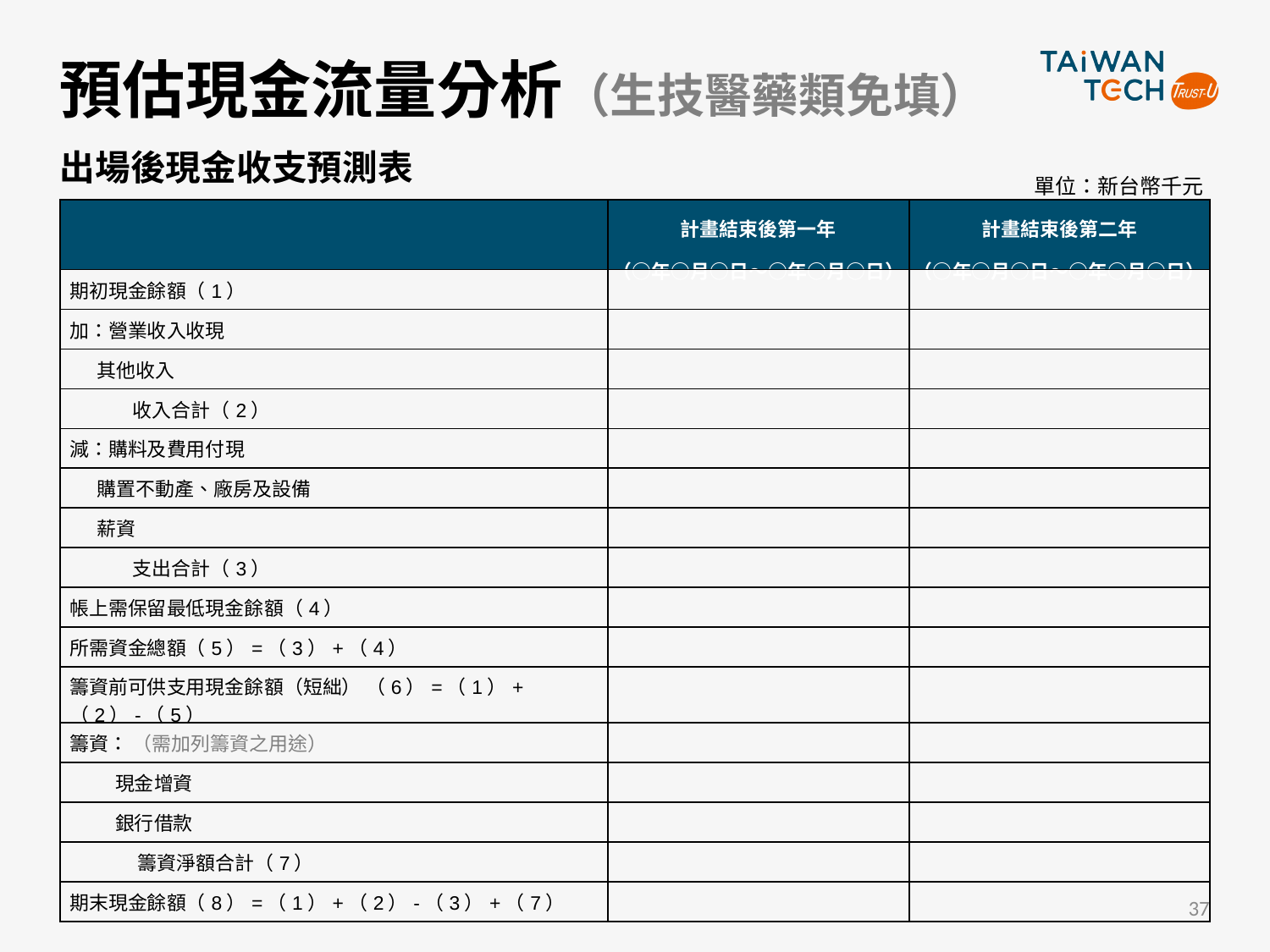

# 預估現金流量分析（生技醫藥類免填）
出場後現金收支預測表
單位：新台幣千元
|  | 計畫結束後第一年 （○年○月○日～○年○月○日） | 計畫結束後第二年 （○年○月○日～○年○月○日） |
| --- | --- | --- |
| 期初現金餘額（1） |  |  |
| 加：營業收入收現 |  |  |
| 其他收入 |  |  |
| 收入合計（2） |  |  |
| 減：購料及費用付現 |  |  |
| 購置不動產、廠房及設備 |  |  |
| 薪資 |  |  |
| 支出合計（3） |  |  |
| 帳上需保留最低現金餘額（4） |  |  |
| 所需資金總額（5）=（3）+（4） |  |  |
| 籌資前可供支用現金餘額（短絀） （6）=（1）+（2）-（5） |  |  |
| 籌資： （需加列籌資之用途） |  |  |
| 現金增資 |  |  |
| 銀行借款 |  |  |
| 籌資淨額合計（7） |  |  |
| 期末現金餘額（8）=（1）+（2）-（3）+（7） |  |  |
37